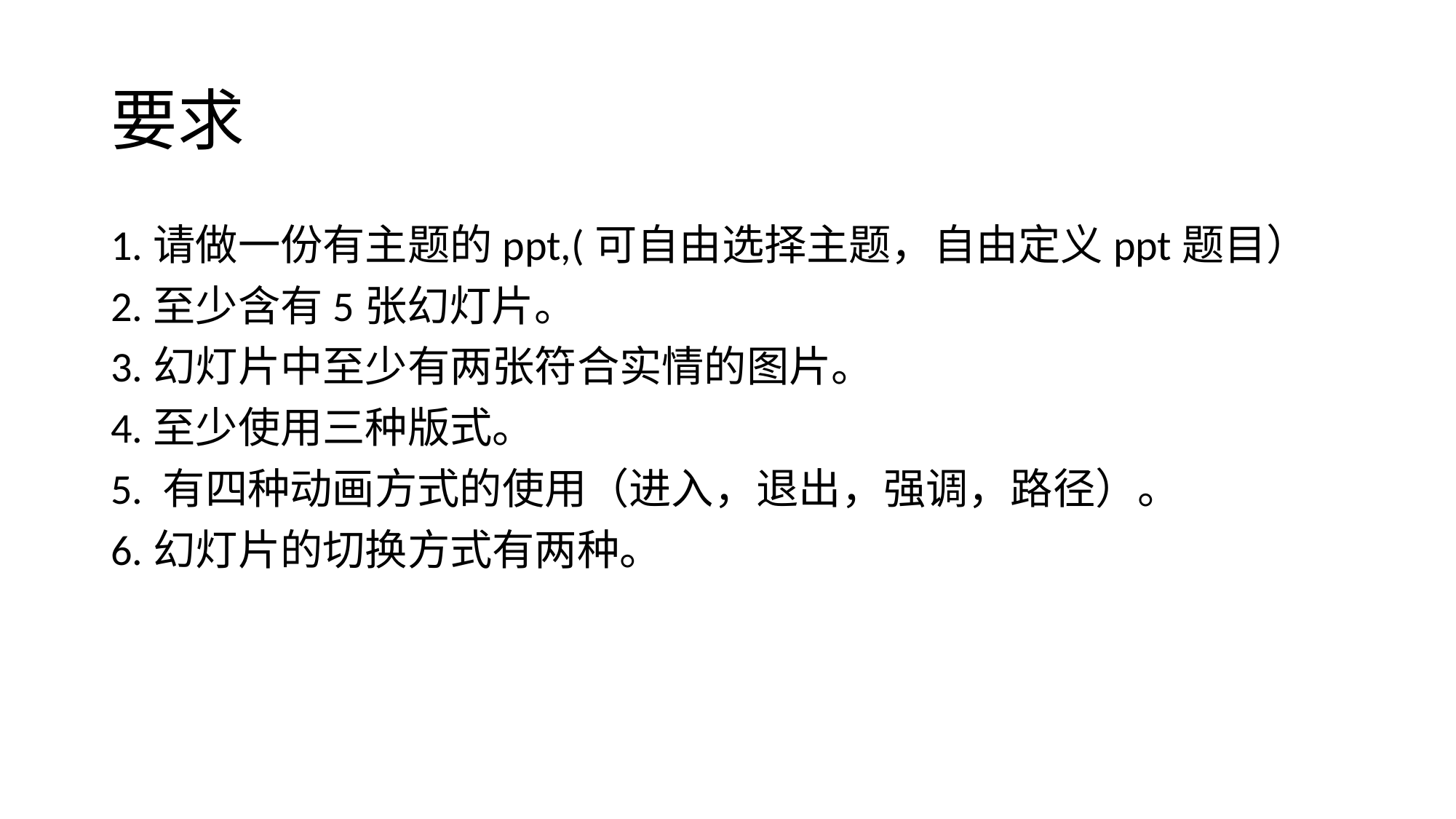

# 要求
1.请做一份有主题的ppt,(可自由选择主题，自由定义ppt题目）
2.至少含有5张幻灯片。
3.幻灯片中至少有两张符合实情的图片。
4.至少使用三种版式。
5. 有四种动画方式的使用（进入，退出，强调，路径）。
6.幻灯片的切换方式有两种。